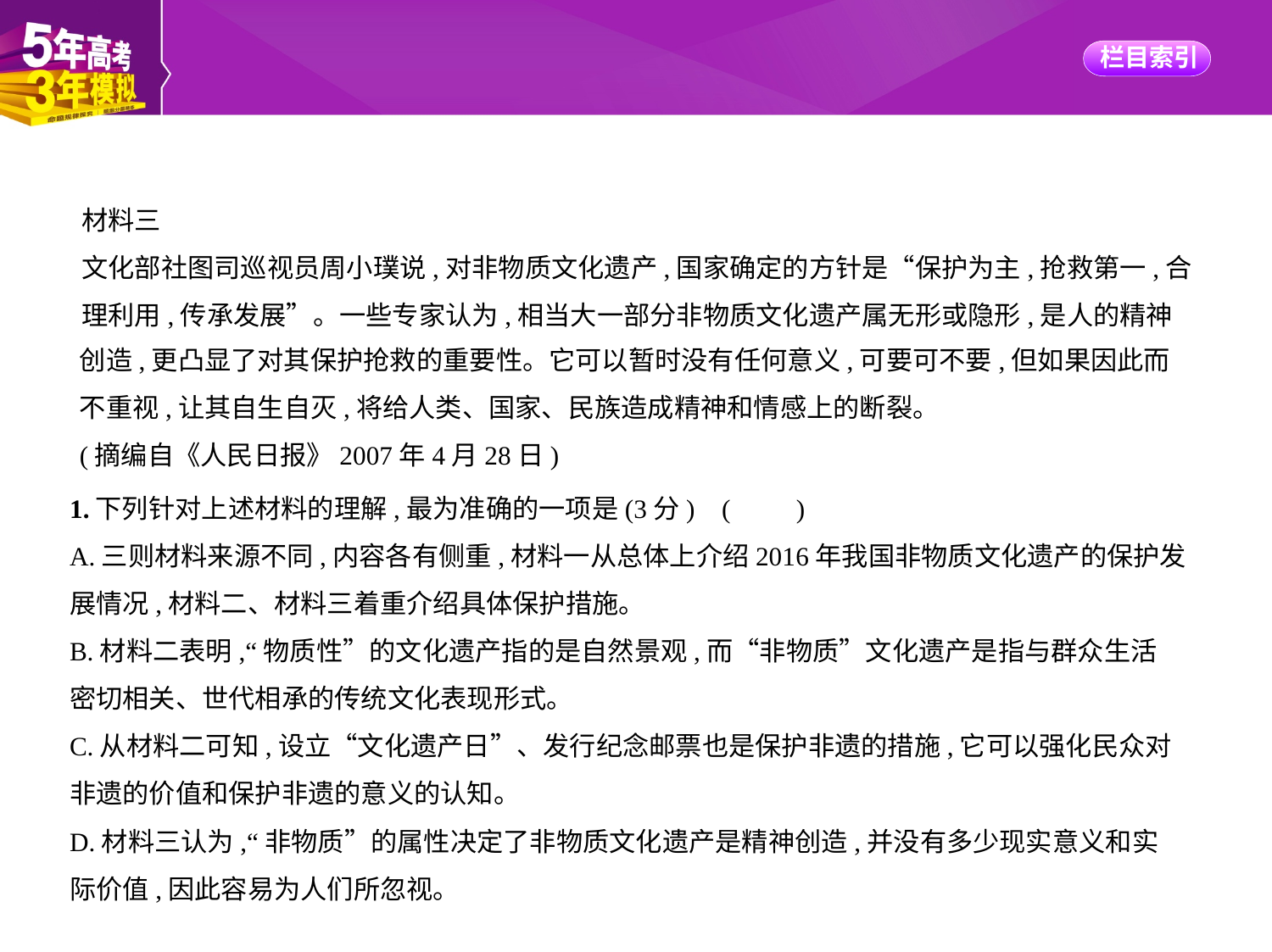

材料三
文化部社图司巡视员周小璞说,对非物质文化遗产,国家确定的方针是“保护为主,抢救第一,合
理利用,传承发展”。一些专家认为,相当大一部分非物质文化遗产属无形或隐形,是人的精神
创造,更凸显了对其保护抢救的重要性。它可以暂时没有任何意义,可要可不要,但如果因此而
不重视,让其自生自灭,将给人类、国家、民族造成精神和情感上的断裂。
(摘编自《人民日报》2007年4月28日)
1.下列针对上述材料的理解,最为准确的一项是(3分) (　　)
A.三则材料来源不同,内容各有侧重,材料一从总体上介绍2016年我国非物质文化遗产的保护发
展情况,材料二、材料三着重介绍具体保护措施。
B.材料二表明,“物质性”的文化遗产指的是自然景观,而“非物质”文化遗产是指与群众生活
密切相关、世代相承的传统文化表现形式。
C.从材料二可知,设立“文化遗产日”、发行纪念邮票也是保护非遗的措施,它可以强化民众对
非遗的价值和保护非遗的意义的认知。
D.材料三认为,“非物质”的属性决定了非物质文化遗产是精神创造,并没有多少现实意义和实
际价值,因此容易为人们所忽视。